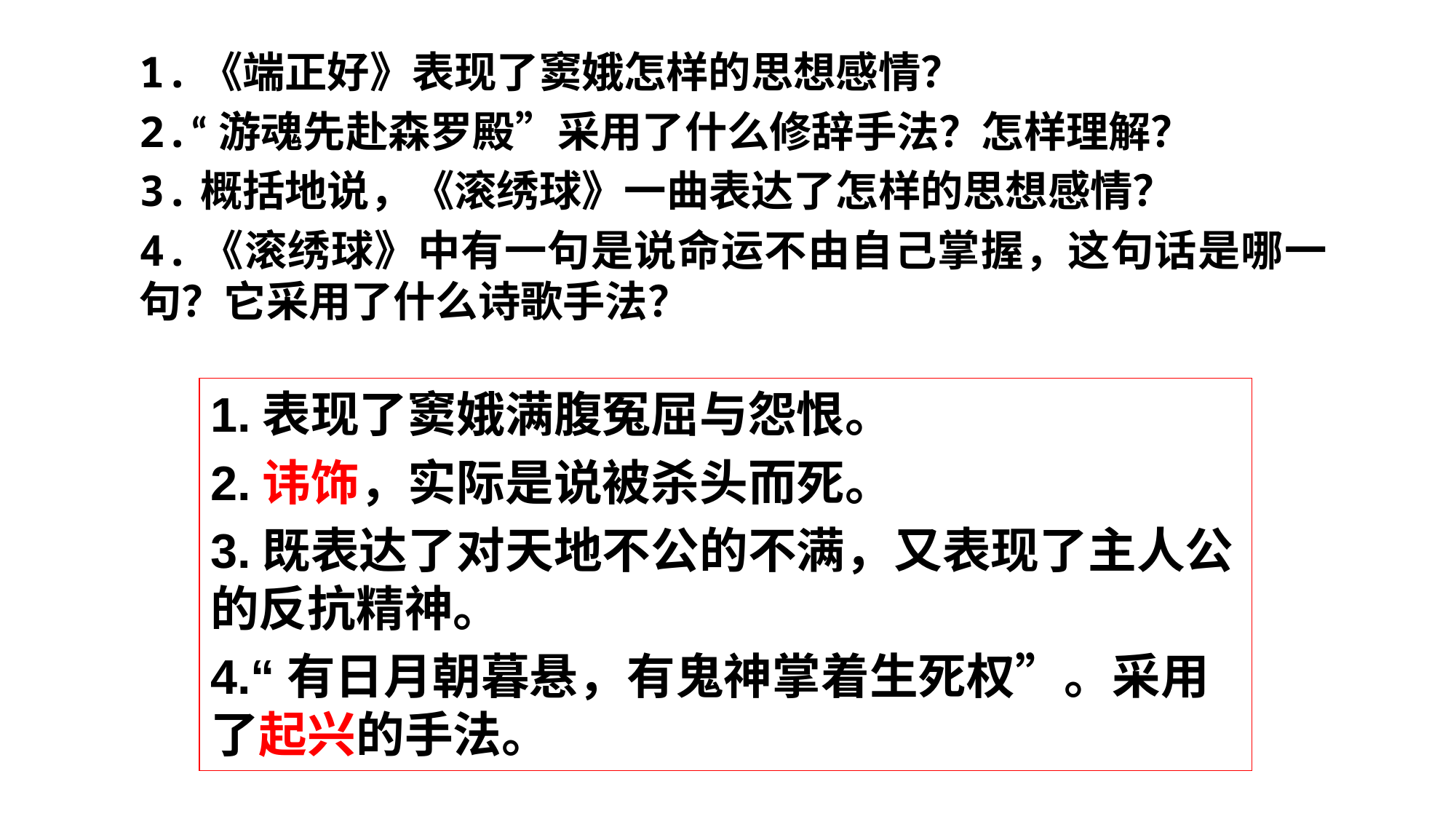

# 1.《端正好》表现了窦娥怎样的思想感情？
2.“游魂先赴森罗殿”采用了什么修辞手法？怎样理解？
3.概括地说，《滚绣球》一曲表达了怎样的思想感情？
4.《滚绣球》中有一句是说命运不由自己掌握，这句话是哪一句？它采用了什么诗歌手法？
1.表现了窦娥满腹冤屈与怨恨。
2.讳饰，实际是说被杀头而死。
3.既表达了对天地不公的不满，又表现了主人公的反抗精神。
4.“有日月朝暮悬，有鬼神掌着生死权”。采用了起兴的手法。